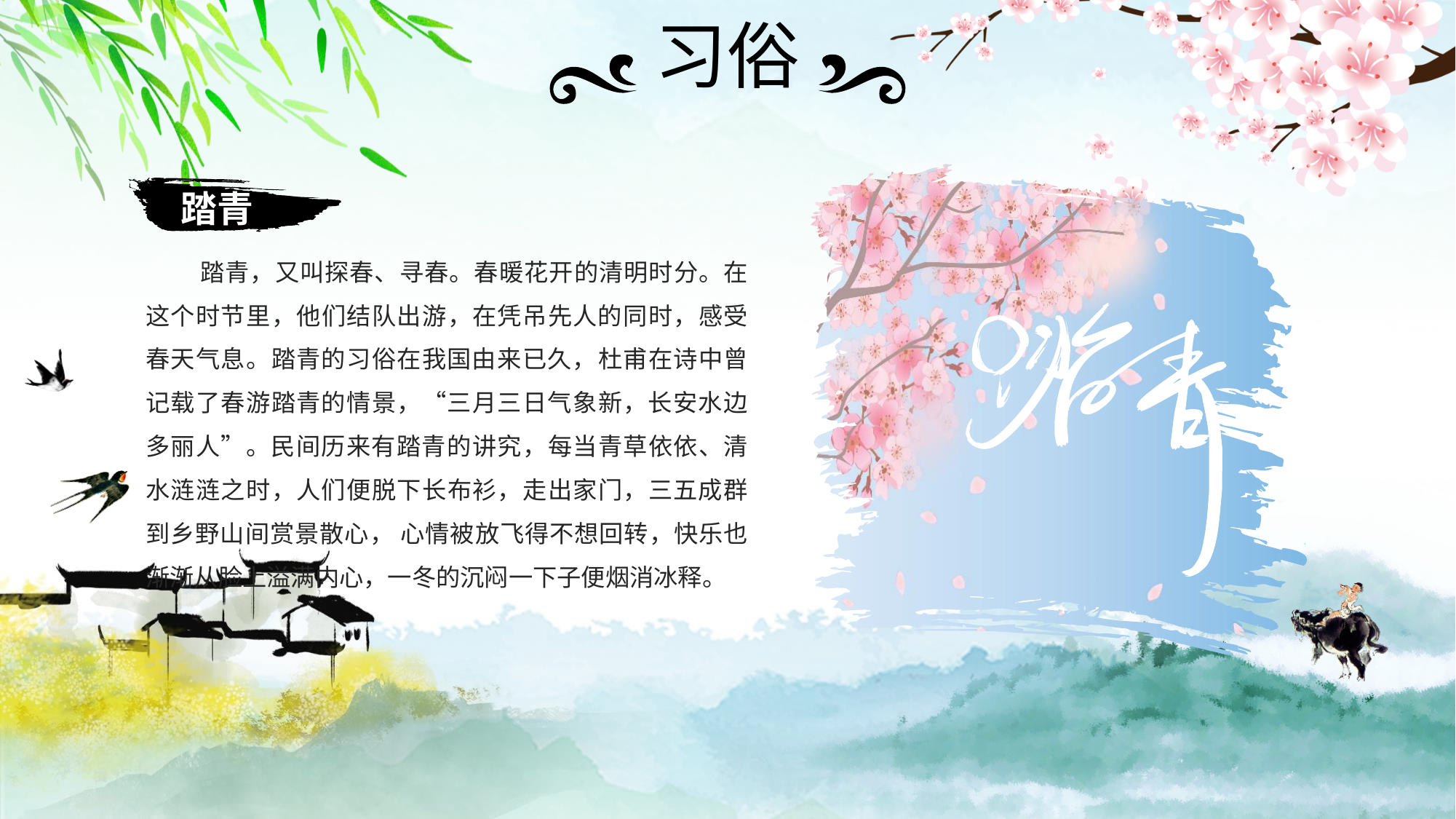

习俗

踏青
踏青，又叫探春、寻春。春暖花开的清明时分。在这个时节里，他们结队出游，在凭吊先人的同时，感受春天气息。踏青的习俗在我国由来已久，杜甫在诗中曾记载了春游踏青的情景，“三月三日气象新，长安水边多丽人”。民间历来有踏青的讲究，每当青草依依、清水涟涟之时，人们便脱下长布衫，走出家门，三五成群到乡野山间赏景散心， 心情被放飞得不想回转，快乐也渐渐从脸上溢满内心，一冬的沉闷一下子便烟消冰释。